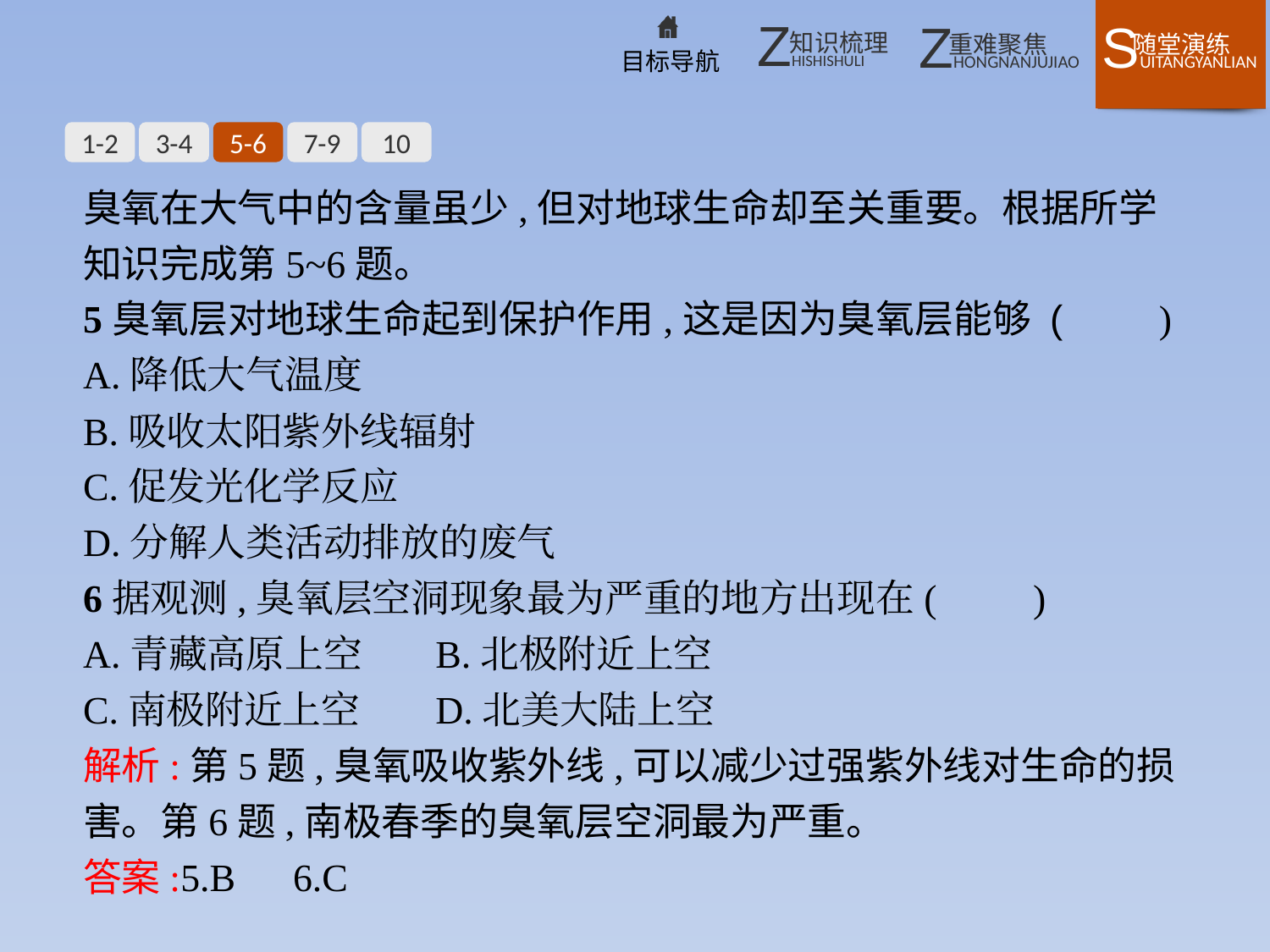

1-2
3-4
5-6
7-9
10
臭氧在大气中的含量虽少,但对地球生命却至关重要。根据所学知识完成第5~6题。
5臭氧层对地球生命起到保护作用,这是因为臭氧层能够 (　　)
A.降低大气温度
B.吸收太阳紫外线辐射
C.促发光化学反应
D.分解人类活动排放的废气
6据观测,臭氧层空洞现象最为严重的地方出现在(　　)
A.青藏高原上空	B.北极附近上空
C.南极附近上空	D.北美大陆上空
解析:第5题,臭氧吸收紫外线,可以减少过强紫外线对生命的损害。第6题,南极春季的臭氧层空洞最为严重。
答案:5.B　6.C